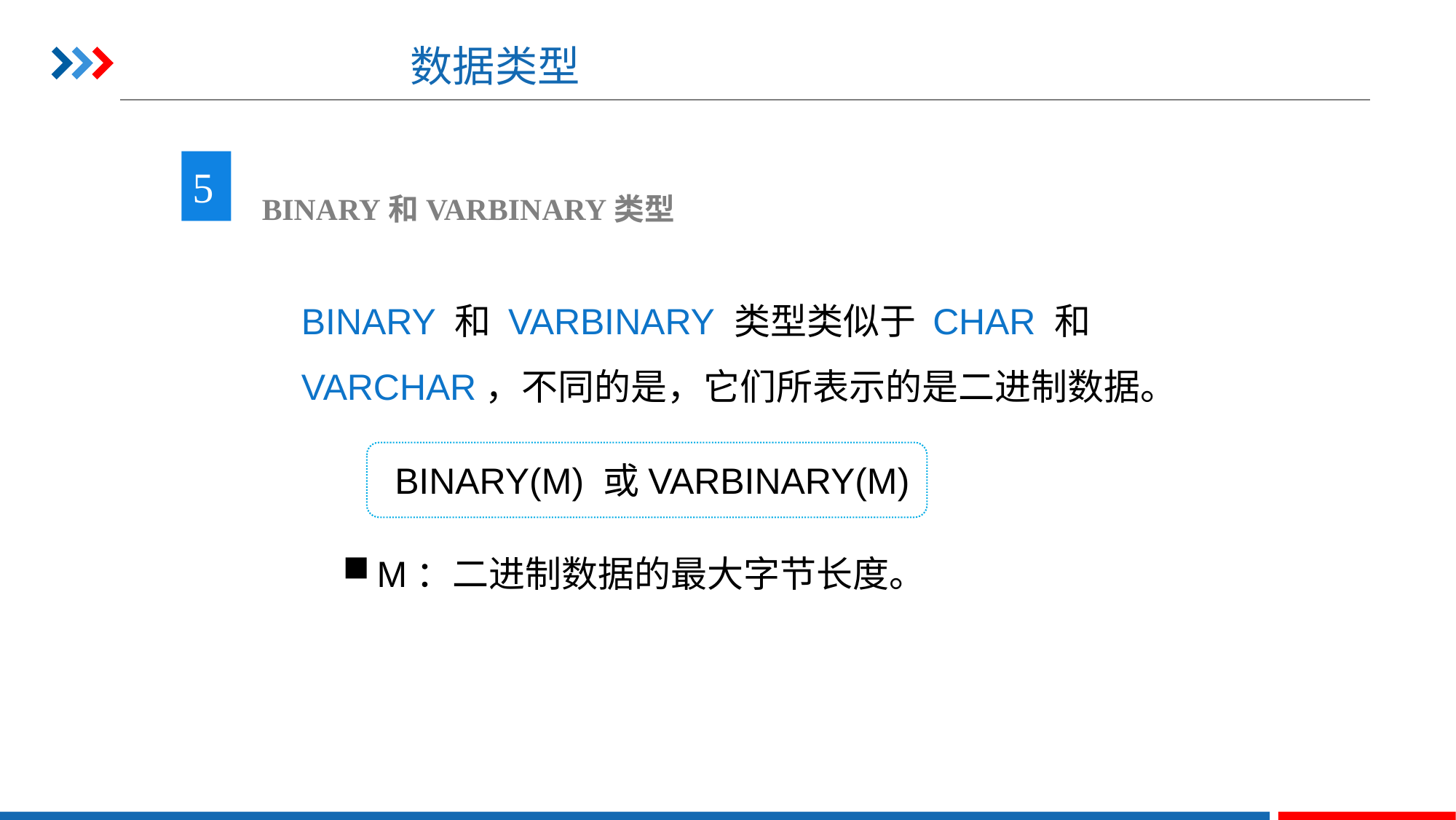

# 数据类型

5
  BINARY和VARBINARY类型
BINARY 和 VARBINARY 类型类似于 CHAR 和 VARCHAR，不同的是，它们所表示的是二进制数据。

BINARY(M) 或VARBINARY(M)
M：二进制数据的最大字节长度。